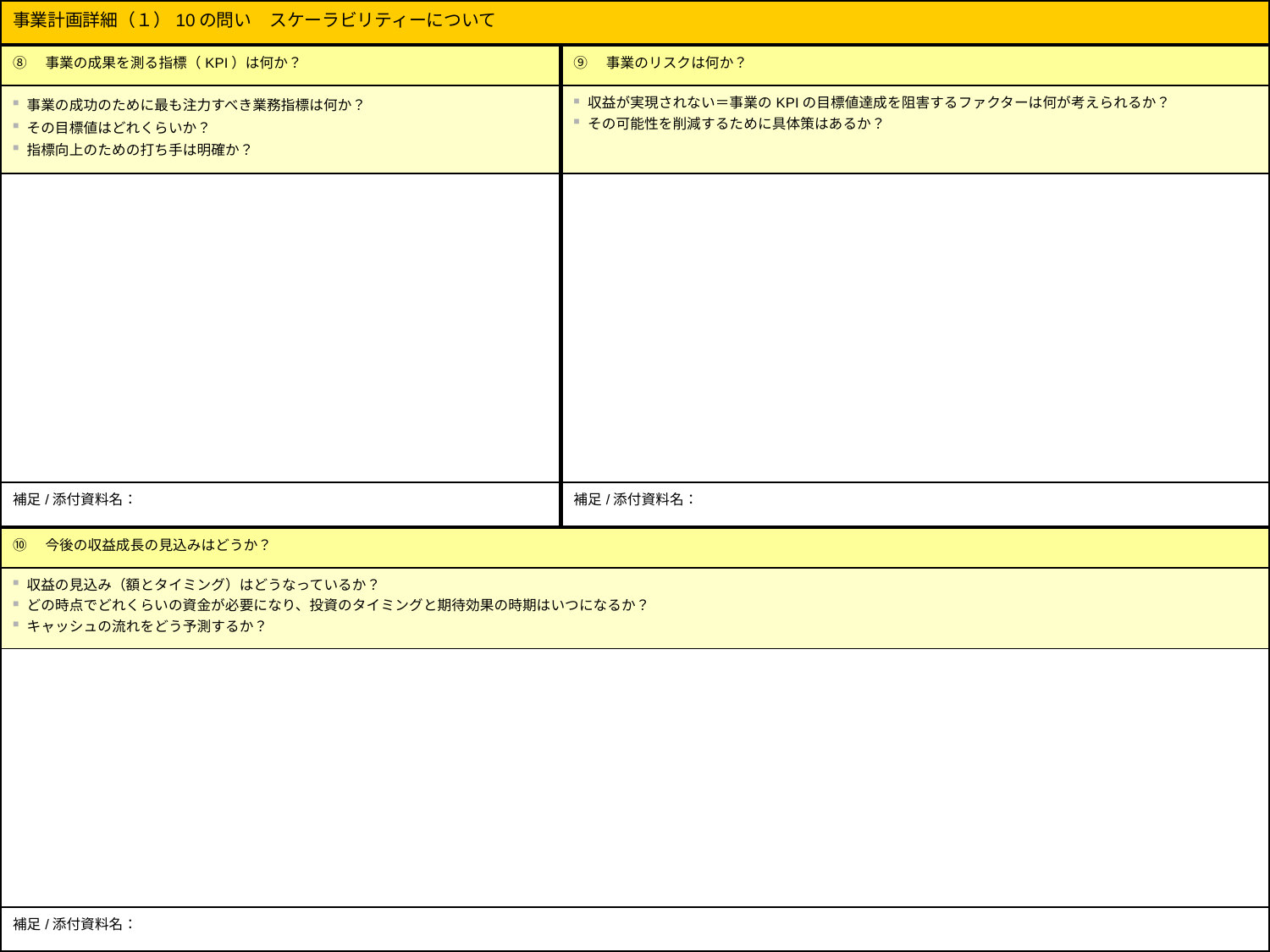

| 事業計画詳細（１）10の問い　スケーラビリティーについて |  |
| --- | --- |
| ⑧　事業の成果を測る指標（KPI）は何か？ | ⑨　事業のリスクは何か？ |
| 事業の成功のために最も注力すべき業務指標は何か？ その目標値はどれくらいか？ 指標向上のための打ち手は明確か？ | 収益が実現されない＝事業のKPIの目標値達成を阻害するファクターは何が考えられるか？ その可能性を削減するために具体策はあるか？ |
|  |  |
| 補足/添付資料名： | 補足/添付資料名： |
| ⑩　今後の収益成長の見込みはどうか？ |  |
| 収益の見込み（額とタイミング）はどうなっているか？ どの時点でどれくらいの資金が必要になり、投資のタイミングと期待効果の時期はいつになるか？ キャッシュの流れをどう予測するか？ |  |
|  |  |
| 補足/添付資料名： |  |
(C)NVD株式会社
6